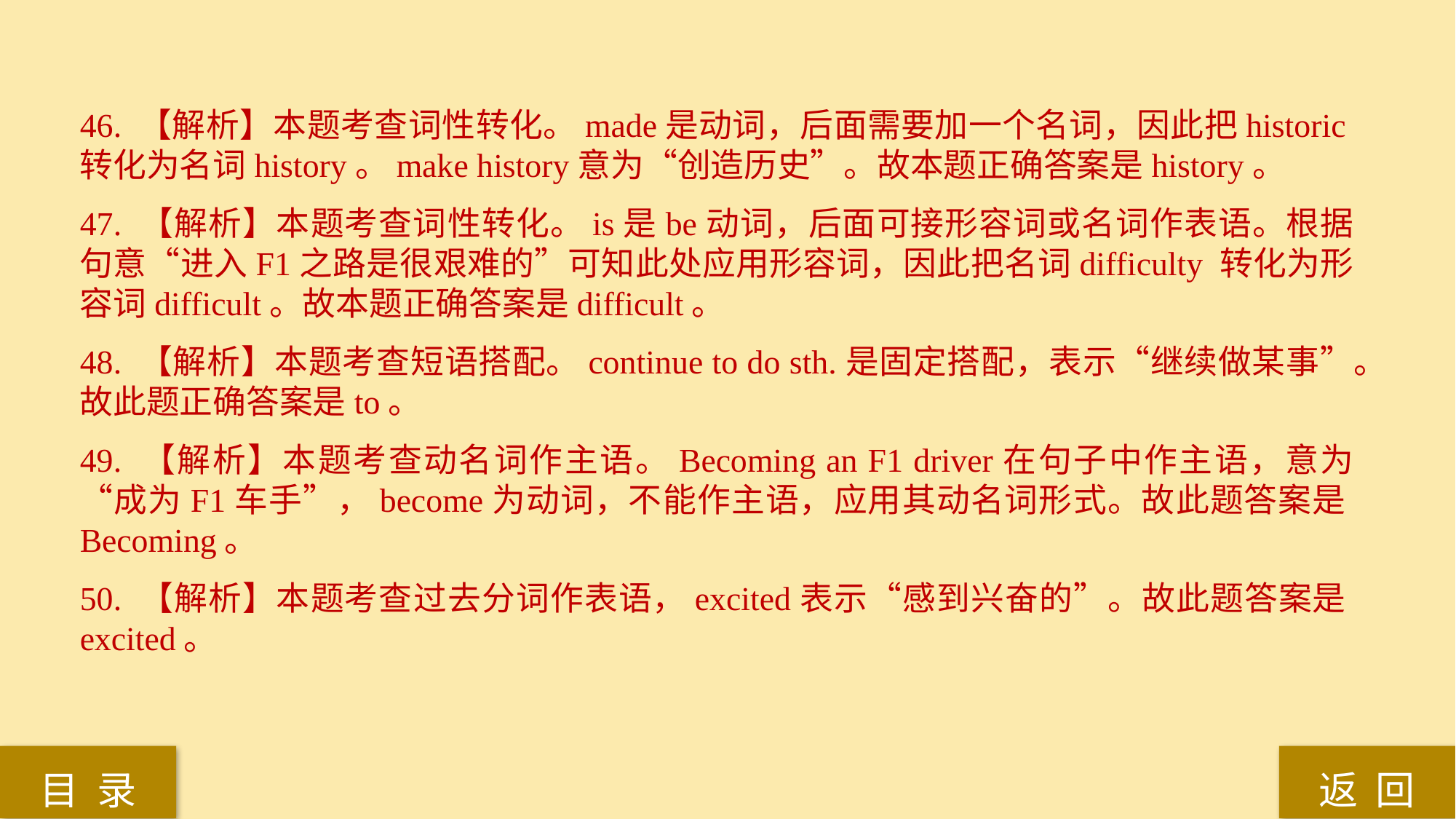

46. 【解析】本题考查词性转化。made是动词，后面需要加一个名词，因此把historic转化为名词history。make history意为“创造历史”。故本题正确答案是history。
47. 【解析】本题考查词性转化。is是be动词，后面可接形容词或名词作表语。根据句意“进入F1之路是很艰难的”可知此处应用形容词，因此把名词difficulty 转化为形容词difficult。故本题正确答案是difficult。
48. 【解析】本题考查短语搭配。continue to do sth.是固定搭配，表示“继续做某事”。故此题正确答案是to。
49. 【解析】本题考查动名词作主语。Becoming an F1 driver在句子中作主语，意为“成为F1车手”，become为动词，不能作主语，应用其动名词形式。故此题答案是Becoming。
50. 【解析】本题考查过去分词作表语，excited表示“感到兴奋的”。故此题答案是excited。
返  回